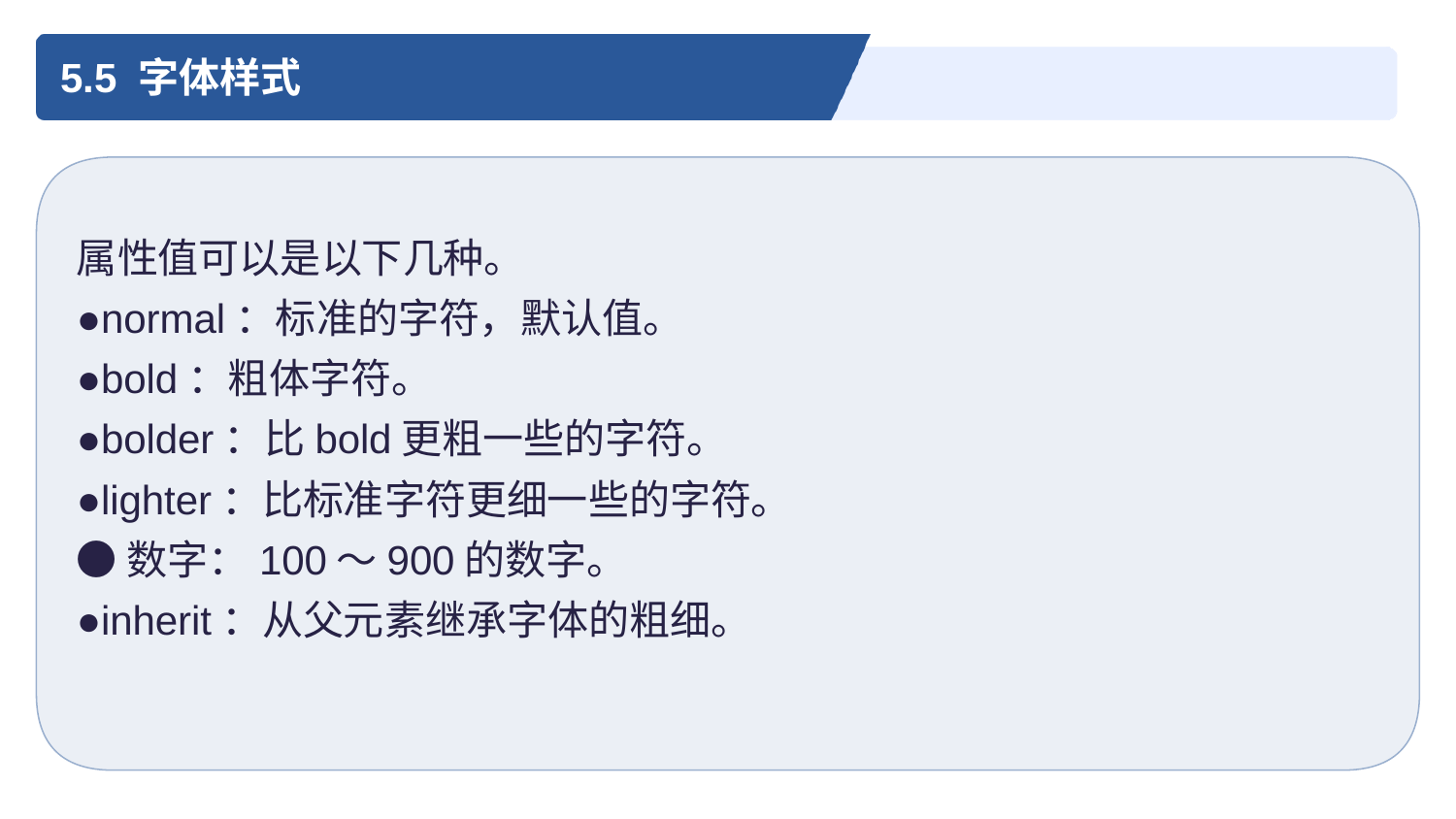

5.5 字体样式

属性值可以是以下几种。
●normal：标准的字符，默认值。
●bold：粗体字符。
●bolder：比bold更粗一些的字符。
●lighter：比标准字符更细一些的字符。
●数字：100～900的数字。
●inherit：从父元素继承字体的粗细。